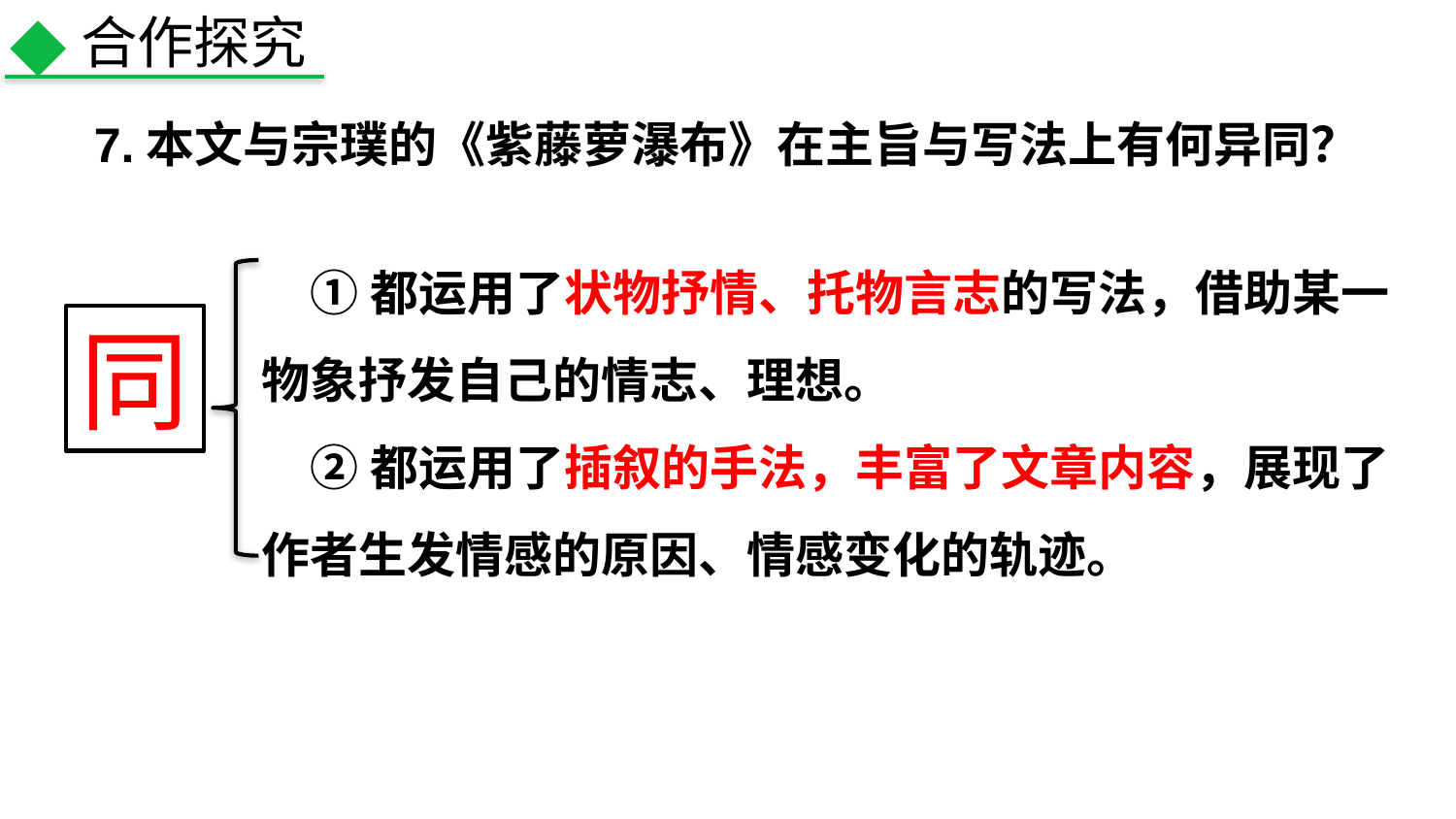

合作探究

7.本文与宗璞的《紫藤萝瀑布》在主旨与写法上有何异同？
①都运用了状物抒情、托物言志的写法，借助某一物象抒发自己的情志、理想。
②都运用了插叙的手法，丰富了文章内容，展现了作者生发情感的原因、情感变化的轨迹。

同